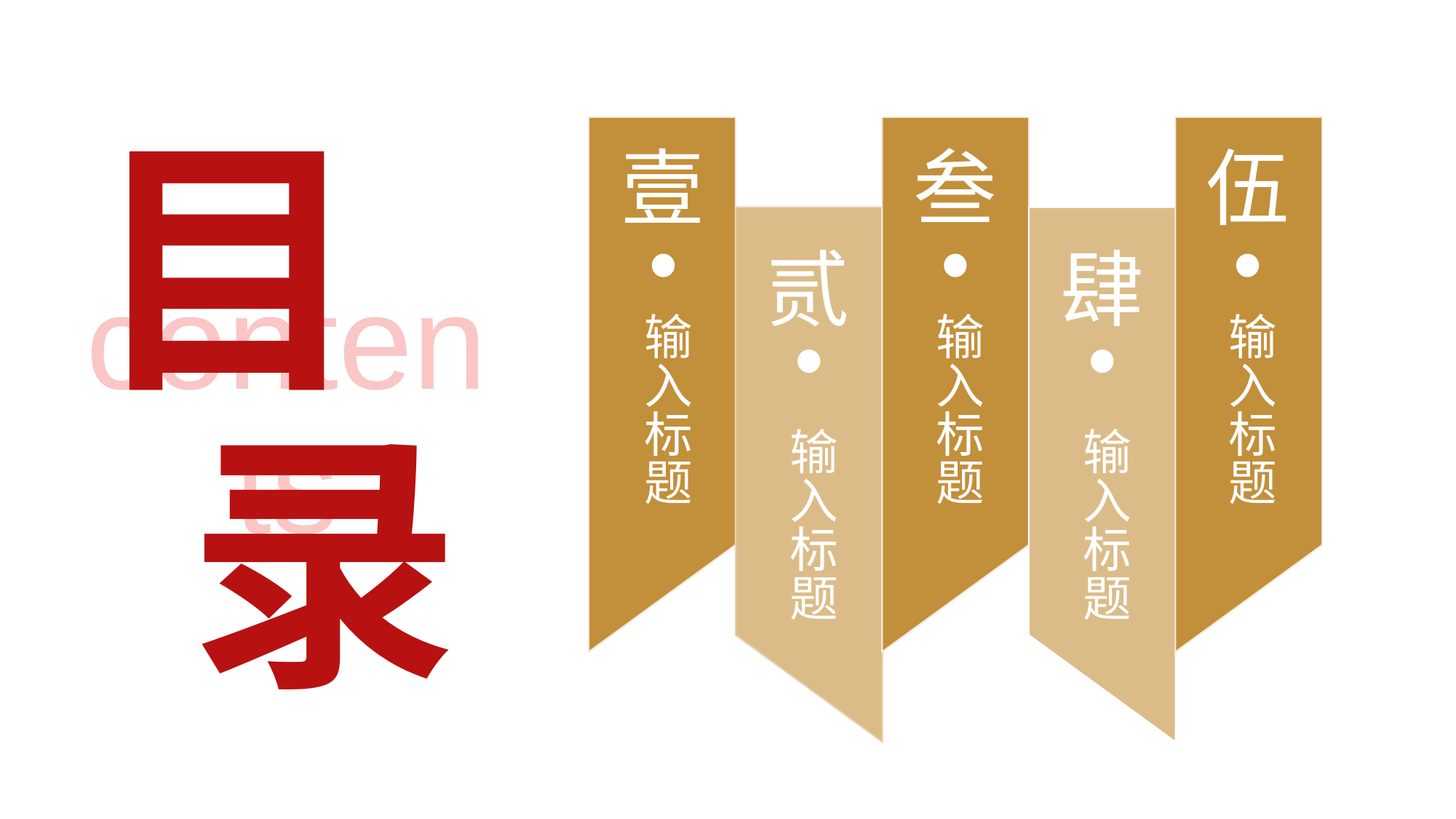

目
壹
叁
伍
贰
肆

输入标题
输入标题
输入标题

contents
输入标题
输入标题
录